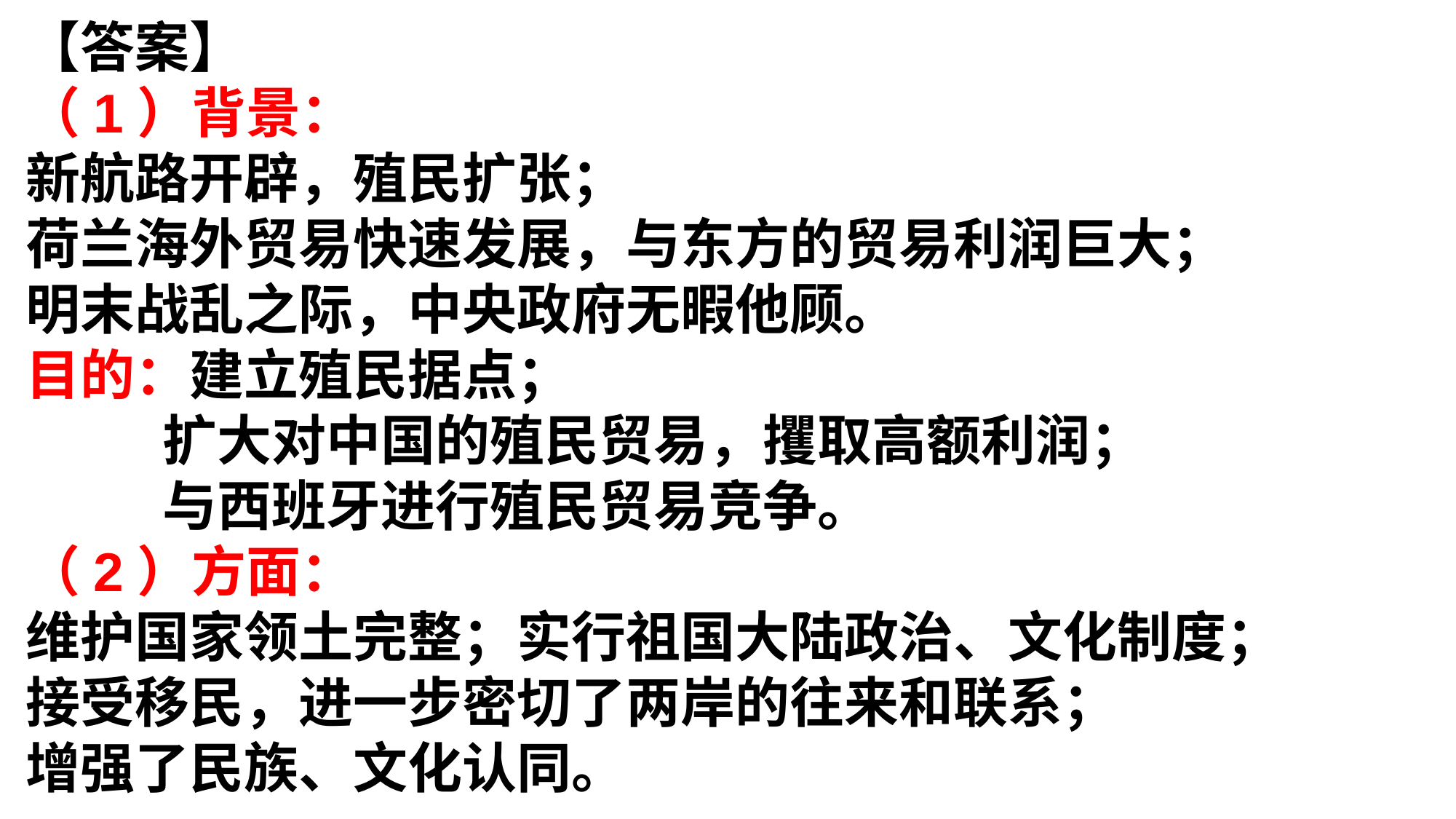

【答案】
（1）背景：
新航路开辟，殖民扩张；
荷兰海外贸易快速发展，与东方的贸易利润巨大；
明末战乱之际，中央政府无暇他顾。
目的：建立殖民据点；
          扩大对中国的殖民贸易，攫取高额利润；
          与西班牙进行殖民贸易竞争。
（2）方面：
维护国家领土完整；实行祖国大陆政治、文化制度；
接受移民，进一步密切了两岸的往来和联系；
增强了民族、文化认同。